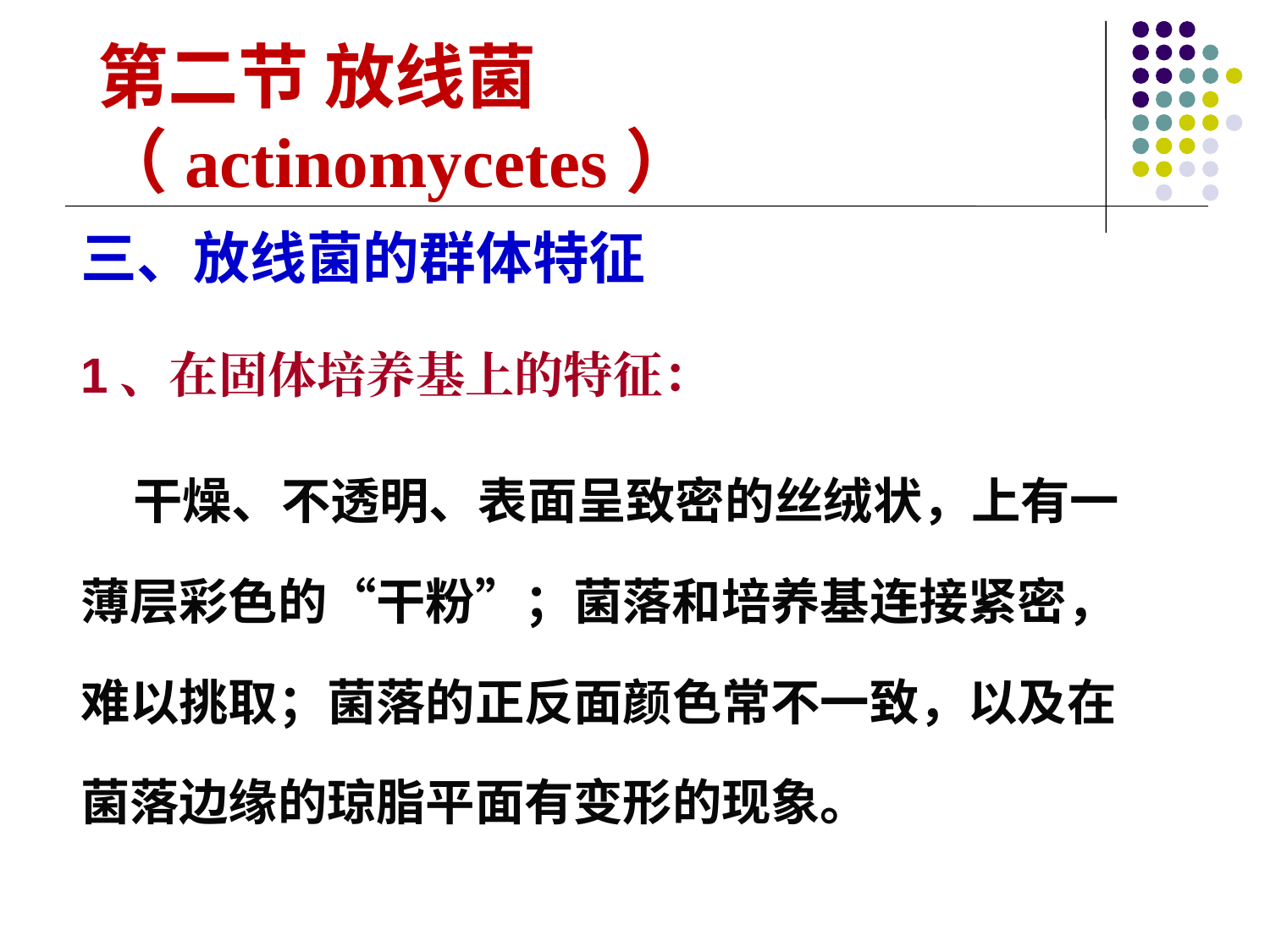

第二节 放线菌（actinomycetes）
三、放线菌的群体特征
1、在固体培养基上的特征：
    干燥、不透明、表面呈致密的丝绒状，上有一薄层彩色的“干粉”；菌落和培养基连接紧密，难以挑取；菌落的正反面颜色常不一致，以及在菌落边缘的琼脂平面有变形的现象。